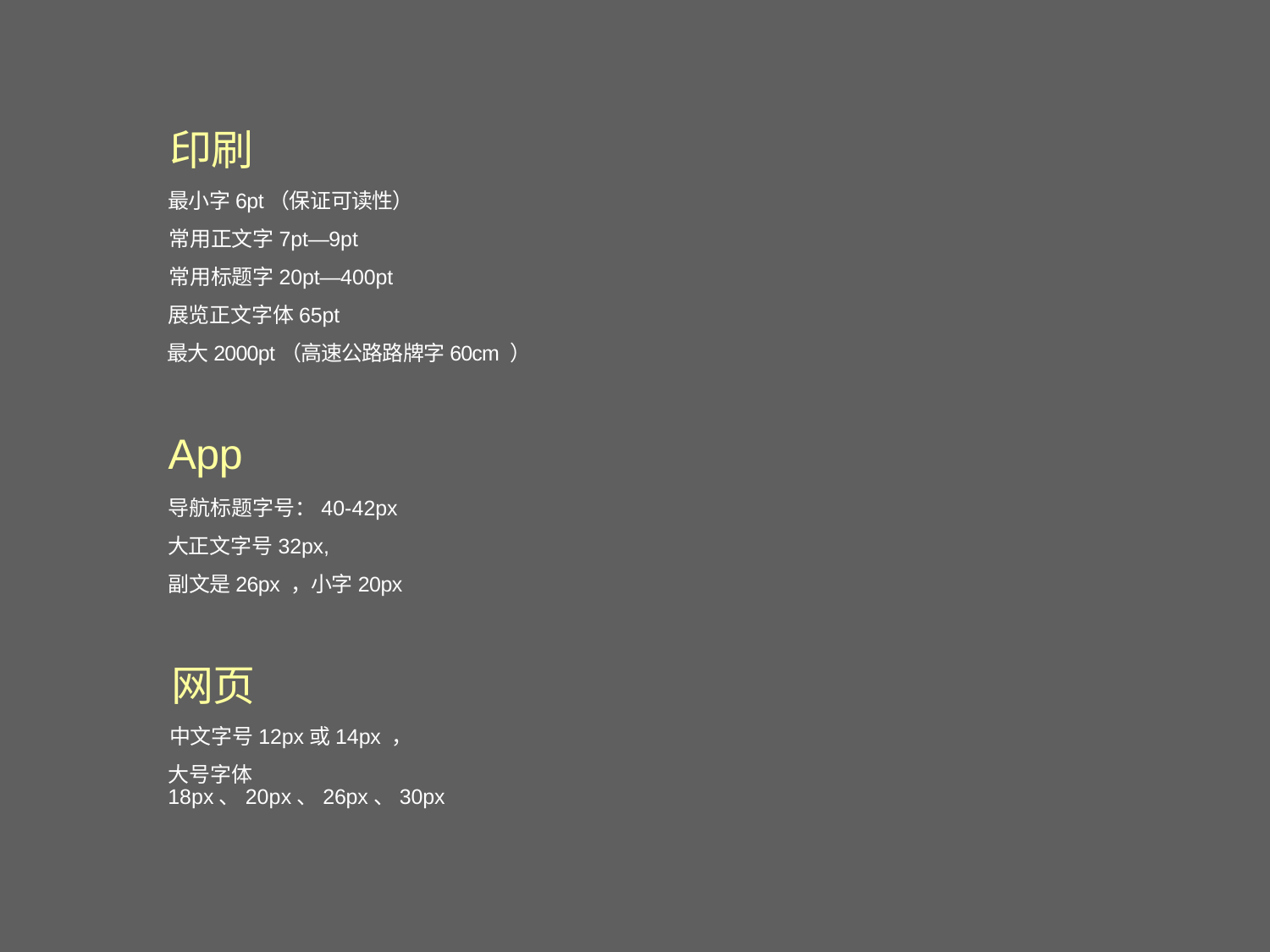

印刷
最小字6pt（保证可读性）
常用正文字7pt—9pt
常用标题字20pt—400pt
展览正文字体65pt
最大2000pt（高速公路路牌字60cm ）

App
导航标题字号：40-42px
大正文字号32px,
副文是26px ，小字20px

网页
中文字号12px或14px ，

大号字体18px、20px、26px、30px